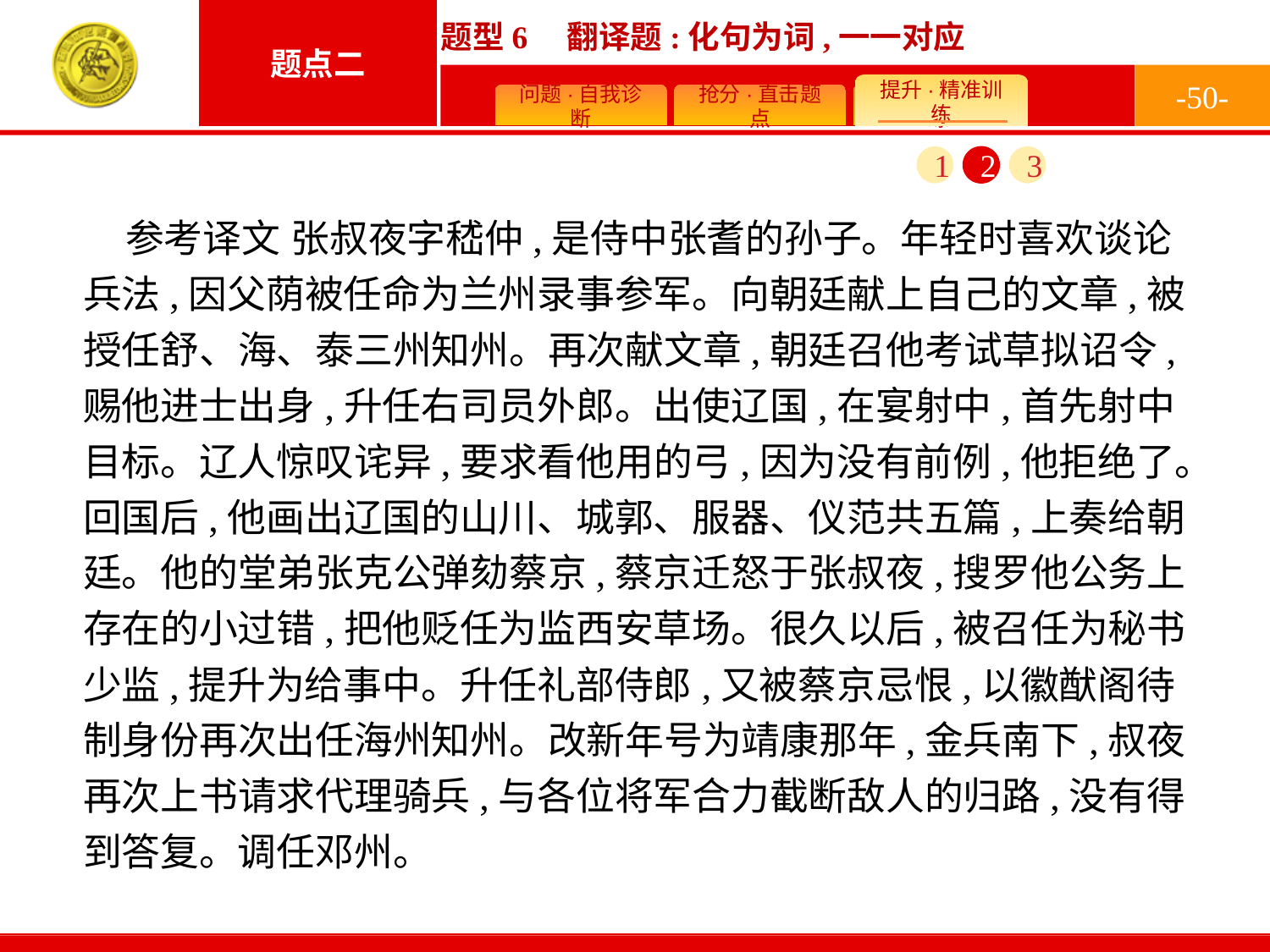

-50-
1
2
3
参考译文 张叔夜字嵇仲,是侍中张耆的孙子。年轻时喜欢谈论兵法,因父荫被任命为兰州录事参军。向朝廷献上自己的文章,被授任舒、海、泰三州知州。再次献文章,朝廷召他考试草拟诏令,赐他进士出身,升任右司员外郎。出使辽国,在宴射中,首先射中目标。辽人惊叹诧异,要求看他用的弓,因为没有前例,他拒绝了。回国后,他画出辽国的山川、城郭、服器、仪范共五篇,上奏给朝廷。他的堂弟张克公弹劾蔡京,蔡京迁怒于张叔夜,搜罗他公务上存在的小过错,把他贬任为监西安草场。很久以后,被召任为秘书少监,提升为给事中。升任礼部侍郎,又被蔡京忌恨,以徽猷阁待制身份再次出任海州知州。改新年号为靖康那年,金兵南下,叔夜再次上书请求代理骑兵,与各位将军合力截断敌人的归路,没有得到答复。调任邓州。